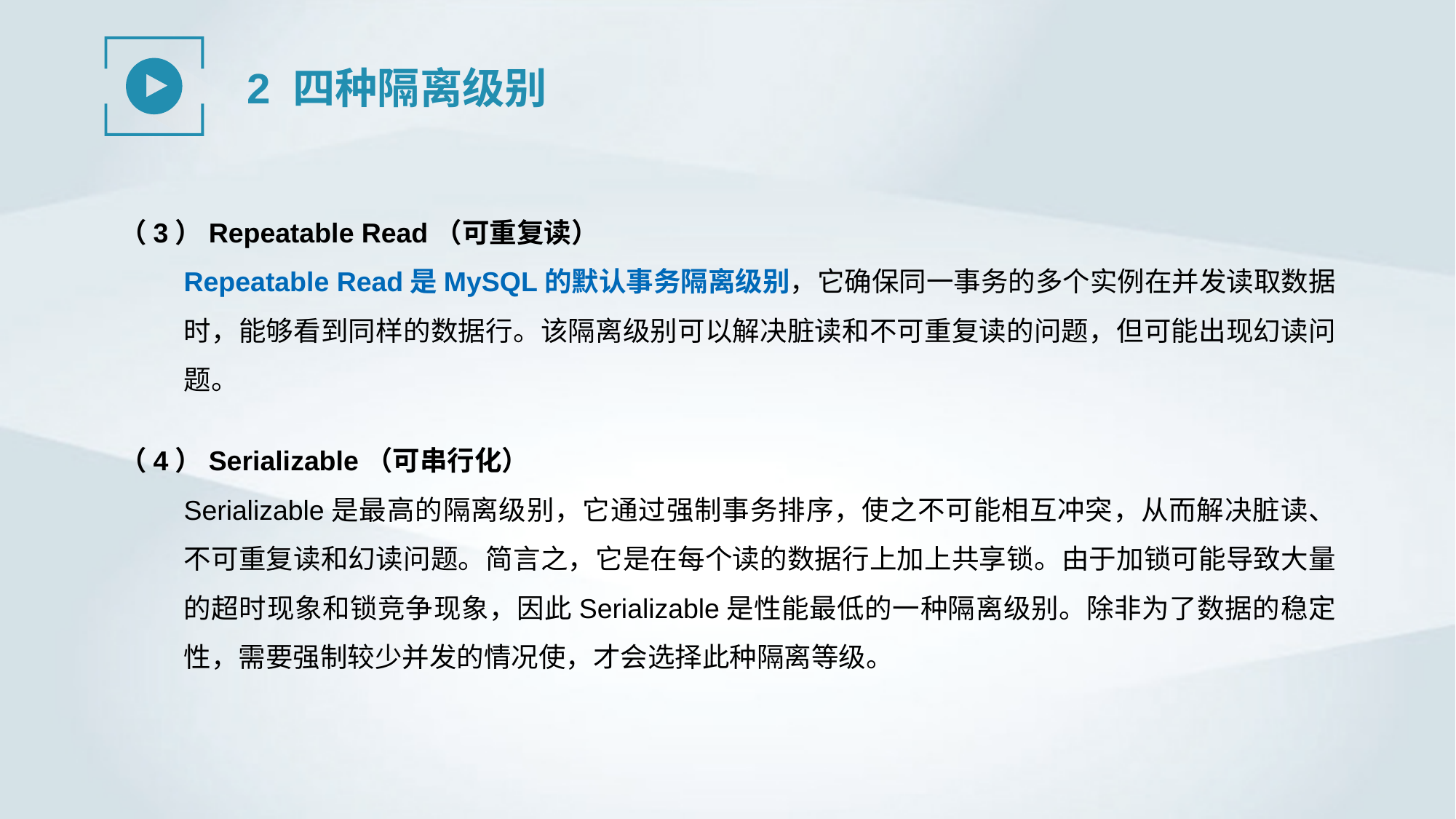

2 四种隔离级别
（3）Repeatable Read（可重复读）
Repeatable Read是MySQL的默认事务隔离级别，它确保同一事务的多个实例在并发读取数据时，能够看到同样的数据行。该隔离级别可以解决脏读和不可重复读的问题，但可能出现幻读问题。
（4）Serializable（可串行化）
Serializable是最高的隔离级别，它通过强制事务排序，使之不可能相互冲突，从而解决脏读、不可重复读和幻读问题。简言之，它是在每个读的数据行上加上共享锁。由于加锁可能导致大量的超时现象和锁竞争现象，因此Serializable是性能最低的一种隔离级别。除非为了数据的稳定性，需要强制较少并发的情况使，才会选择此种隔离等级。